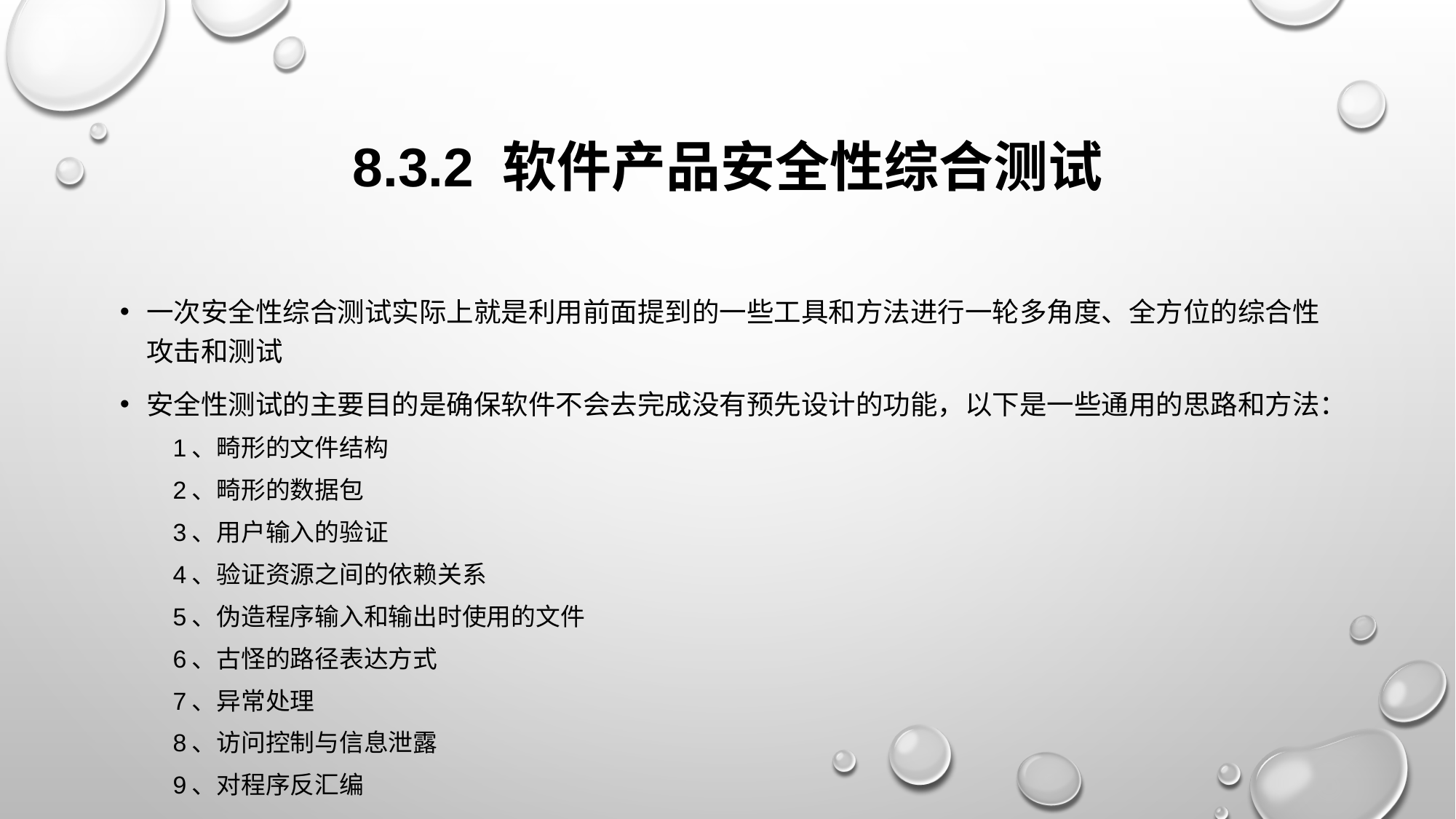

# 8.3.2 软件产品安全性综合测试
一次安全性综合测试实际上就是利用前面提到的一些工具和方法进行一轮多角度、全方位的综合性攻击和测试
安全性测试的主要目的是确保软件不会去完成没有预先设计的功能，以下是一些通用的思路和方法：
1、畸形的文件结构
2、畸形的数据包
3、用户输入的验证
4、验证资源之间的依赖关系
5、伪造程序输入和输出时使用的文件
6、古怪的路径表达方式
7、异常处理
8、访问控制与信息泄露
9、对程序反汇编